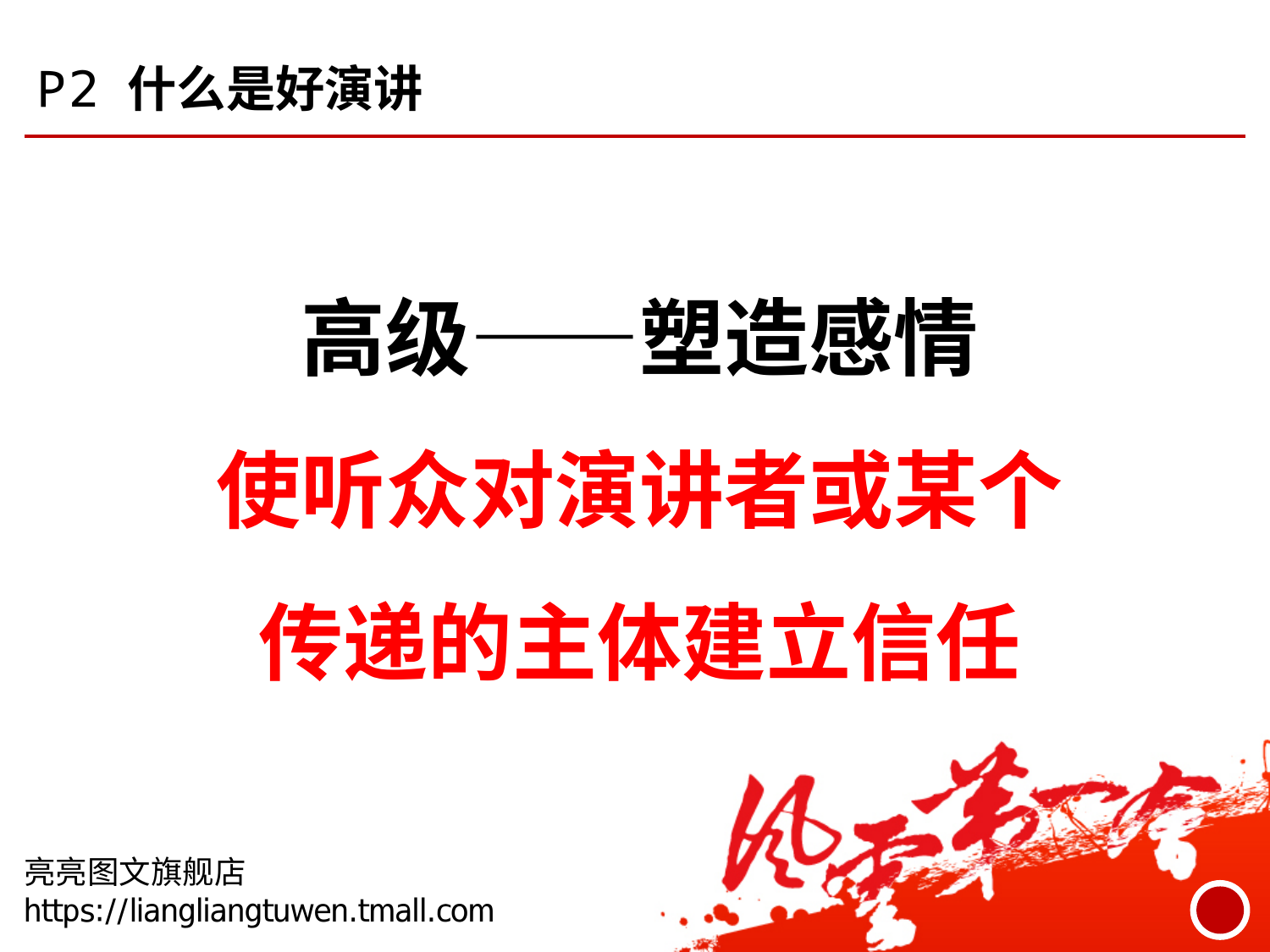

# P2 什么是好演讲
高级——塑造感情
使听众对演讲者或某个
传递的主体建立信任
亮亮图文旗舰店  https://liangliangtuwen.tmall.com
16